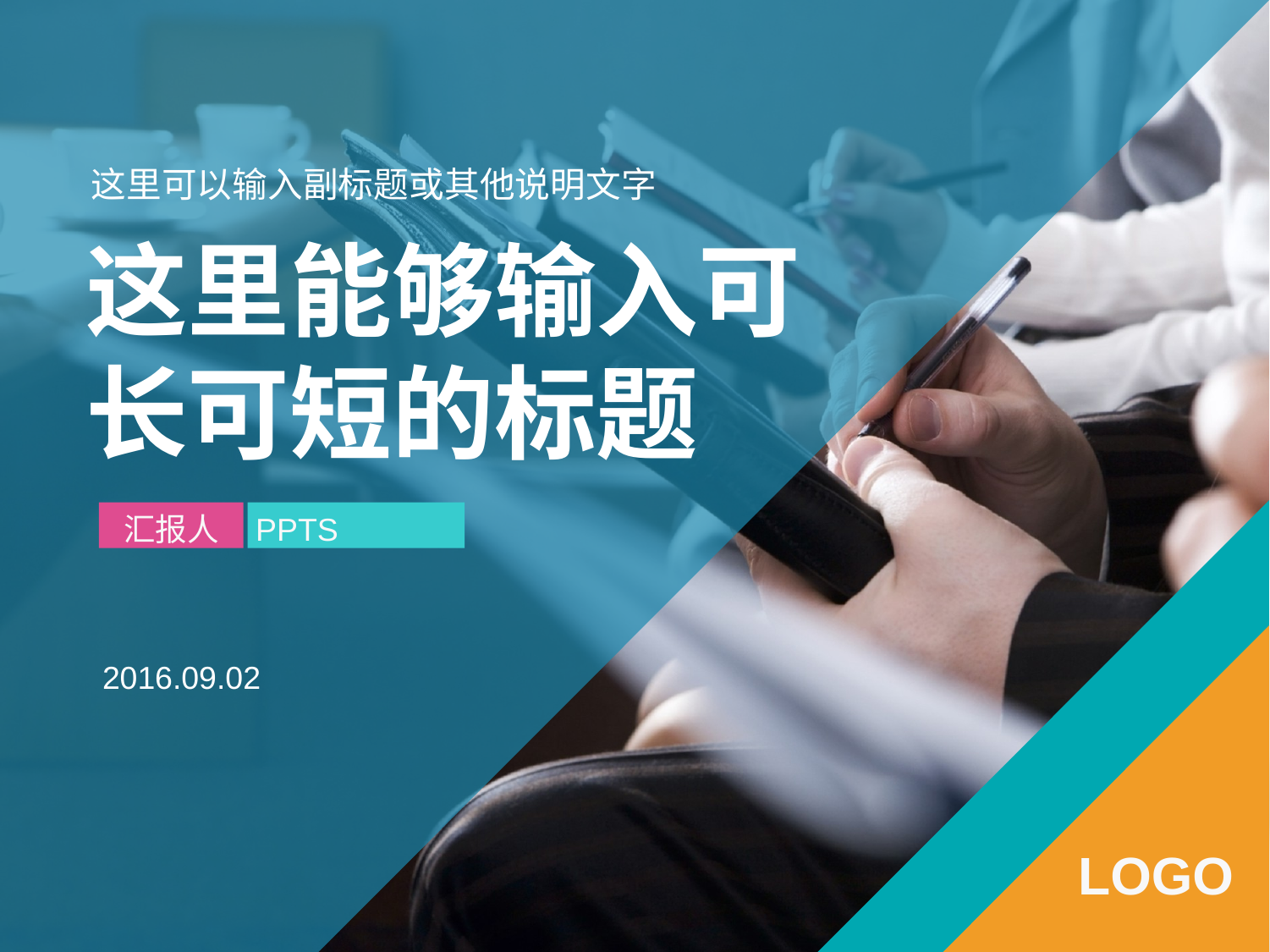

这里可以输入副标题或其他说明文字
这里能够输入可长可短的标题
汇报人    PPTS

2016.09.02
LOGO